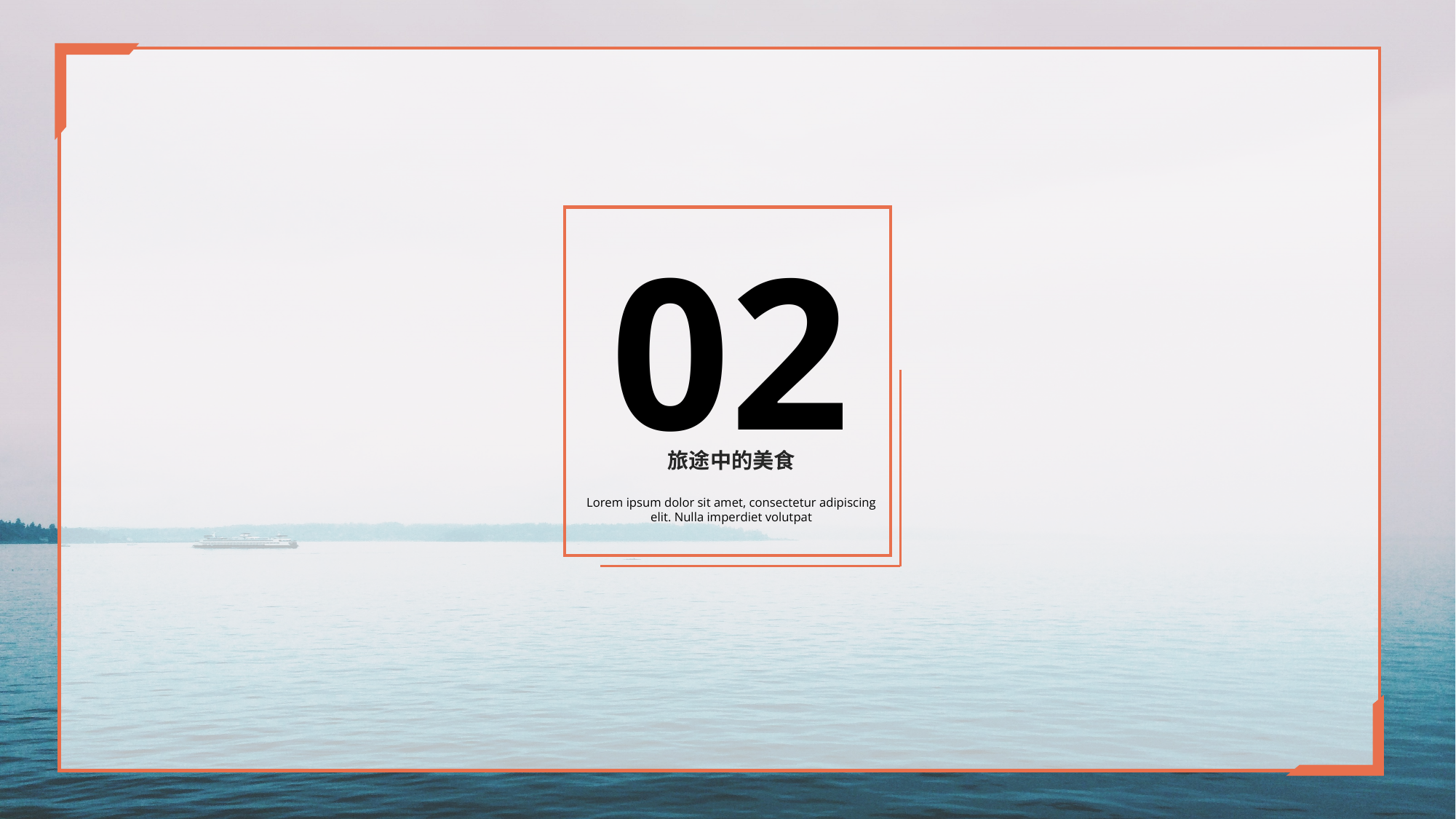

02

旅途中的美食
Lorem ipsum dolor sit amet, consectetur adipiscing elit. Nulla imperdiet volutpat